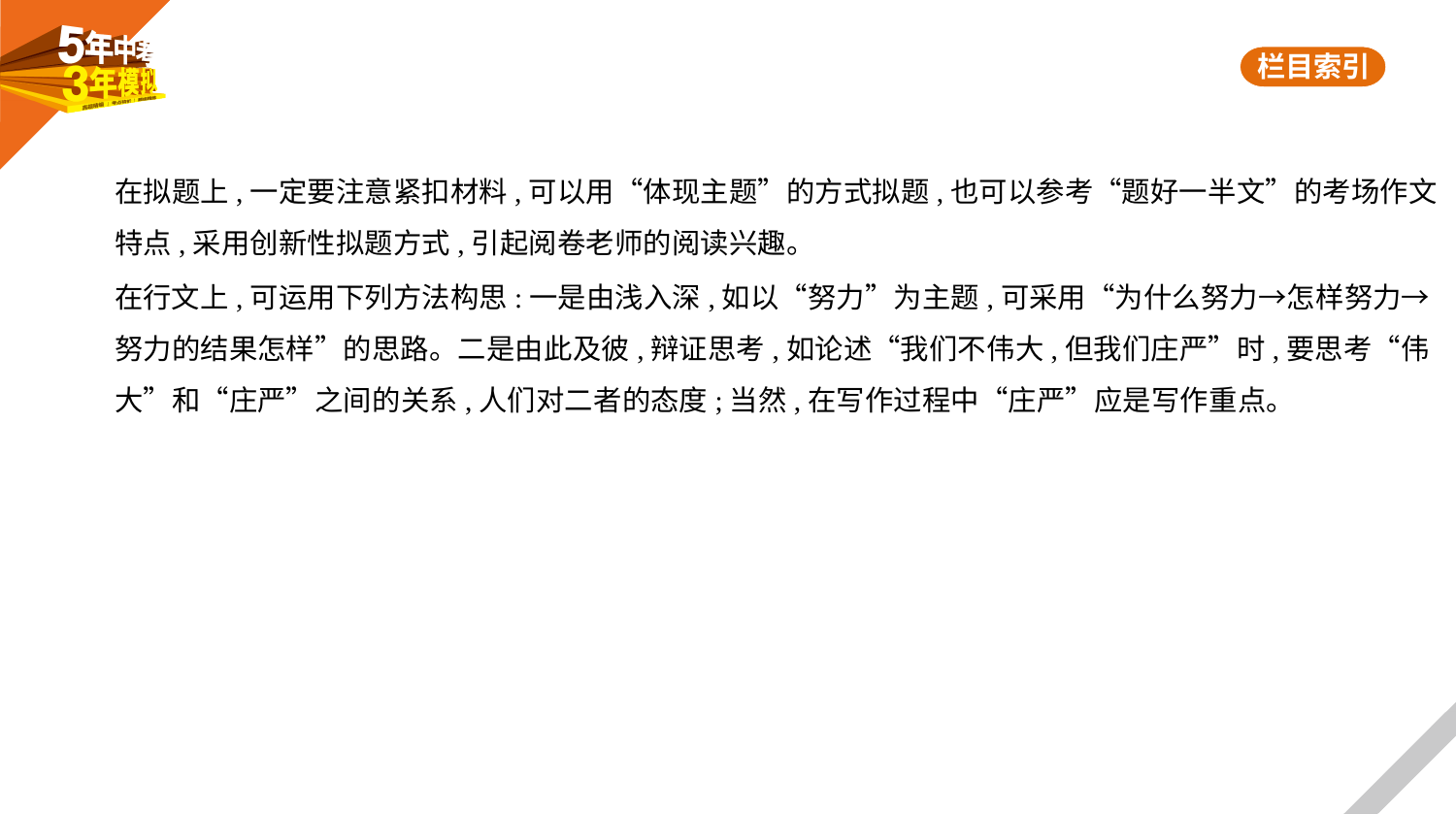

在拟题上,一定要注意紧扣材料,可以用“体现主题”的方式拟题,也可以参考“题好一半文”的考场作文
特点,采用创新性拟题方式,引起阅卷老师的阅读兴趣。
在行文上,可运用下列方法构思:一是由浅入深,如以“努力”为主题,可采用“为什么努力→怎样努力→
努力的结果怎样”的思路。二是由此及彼,辩证思考,如论述“我们不伟大,但我们庄严”时,要思考“伟
大”和“庄严”之间的关系,人们对二者的态度;当然,在写作过程中“庄严”应是写作重点。